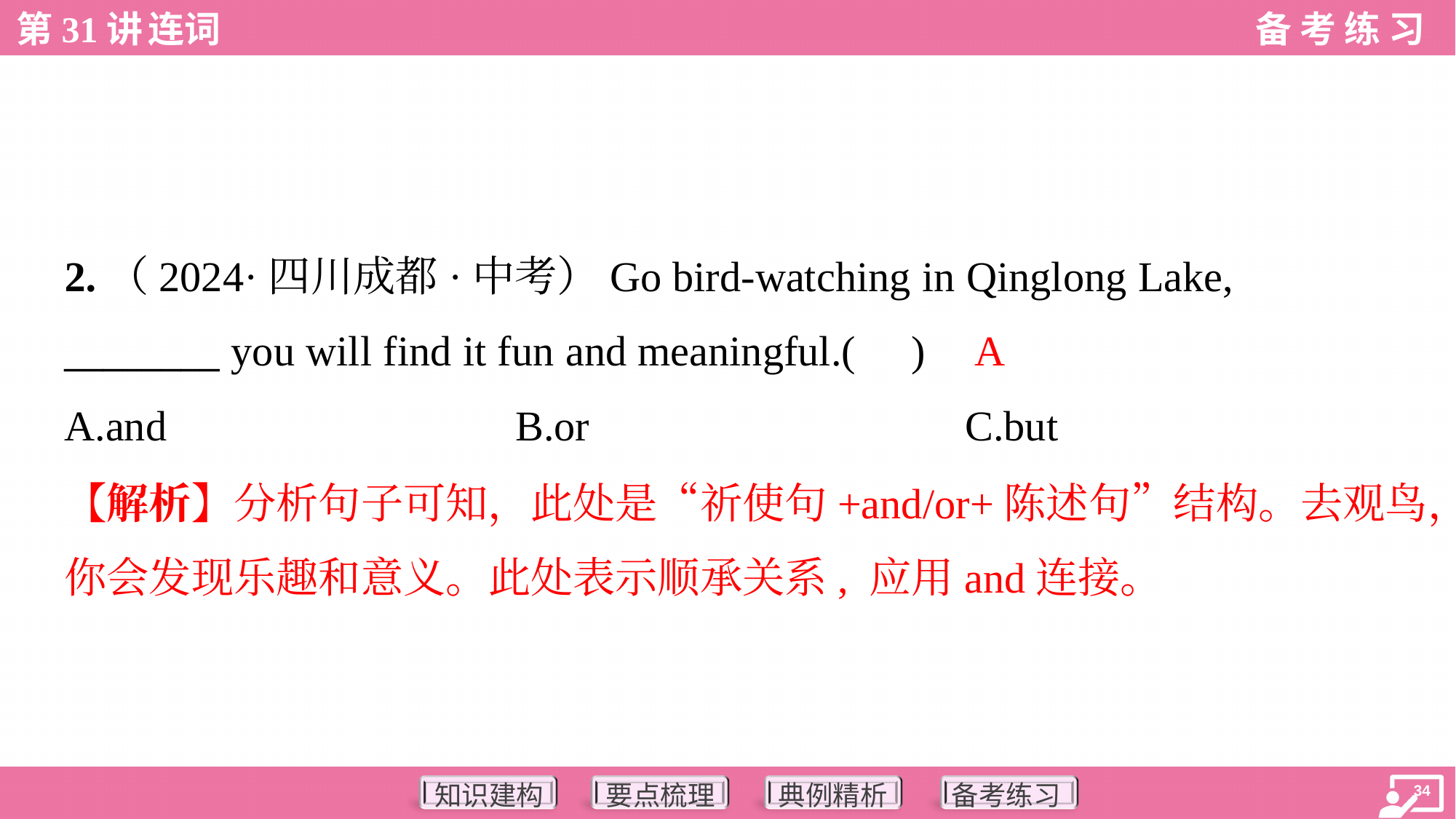

2.（2024·四川成都·中考）Go bird-watching in Qinglong Lake,
________ you will find it fun and meaningful.(     )
A
A.and	B.or	C.but
【解析】分析句子可知，此处是“祈使句+and/or+陈述句”结构。去观鸟，
你会发现乐趣和意义。此处表示顺承关系, 应用and连接。